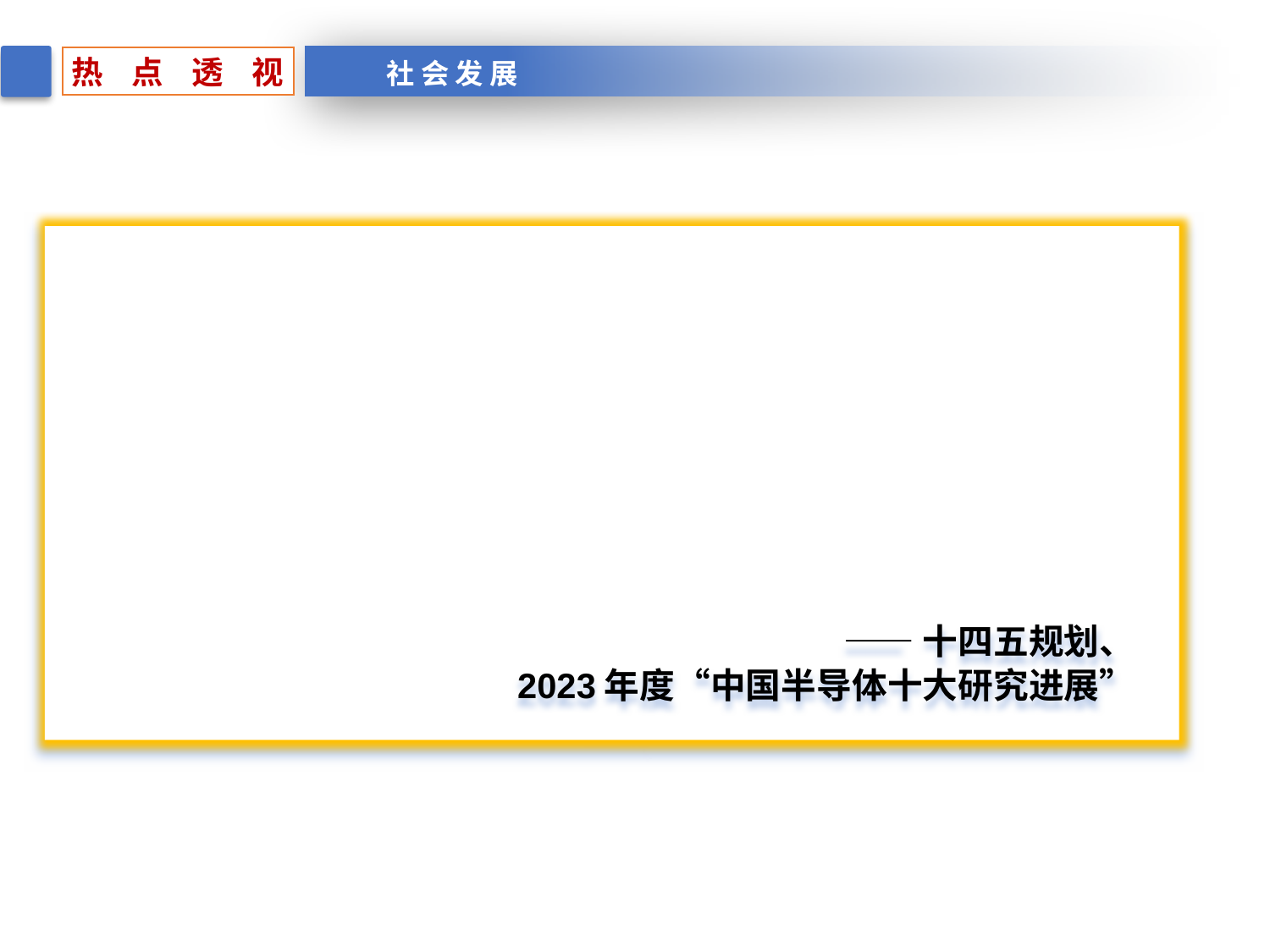

热 点 透 视
社 会 发 展
  2020年9月，中国明确提出2030年“碳达峰”与2060年“碳中和”目标。第三代半导体被称为绿色半导体，SiC电力电子器件具有高击穿电压、高效率、高频率等特性，其器件节能性是硅器件的4倍，是支撑“双碳”战略的核心器件。由其制成的芯片在新能源汽车、光伏逆变、轨道交通、智能电网等场景具有广阔的应用前景。
   ——十四五规划、
2023年度“中国半导体十大研究进展”